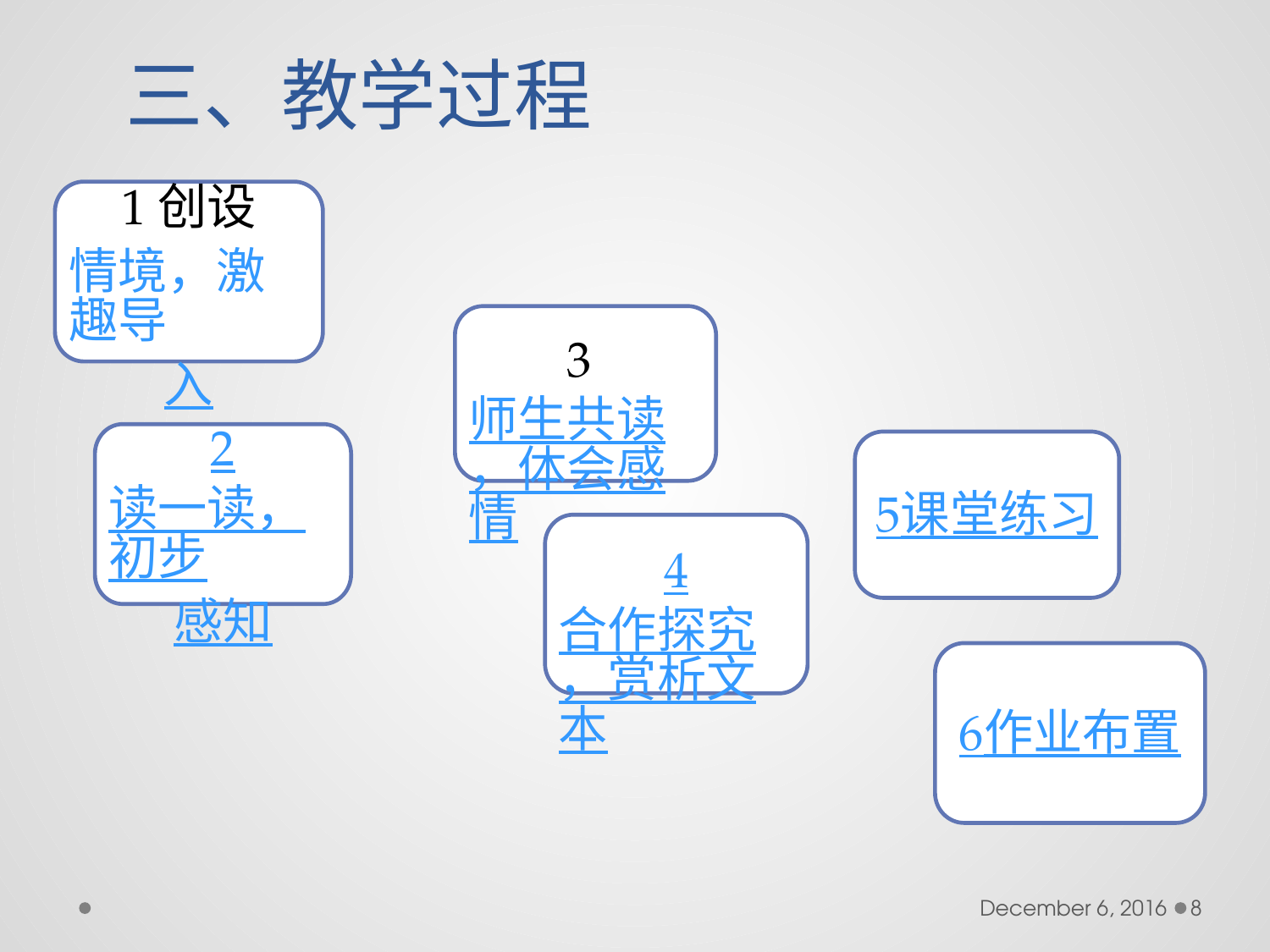

# 三、教学过程
1创设情境，激趣导入
3师生共读，体会感情
2读一读，初步感知
5课堂练习
4合作探究，赏析文本
6作业布置

December 6, 2016
8